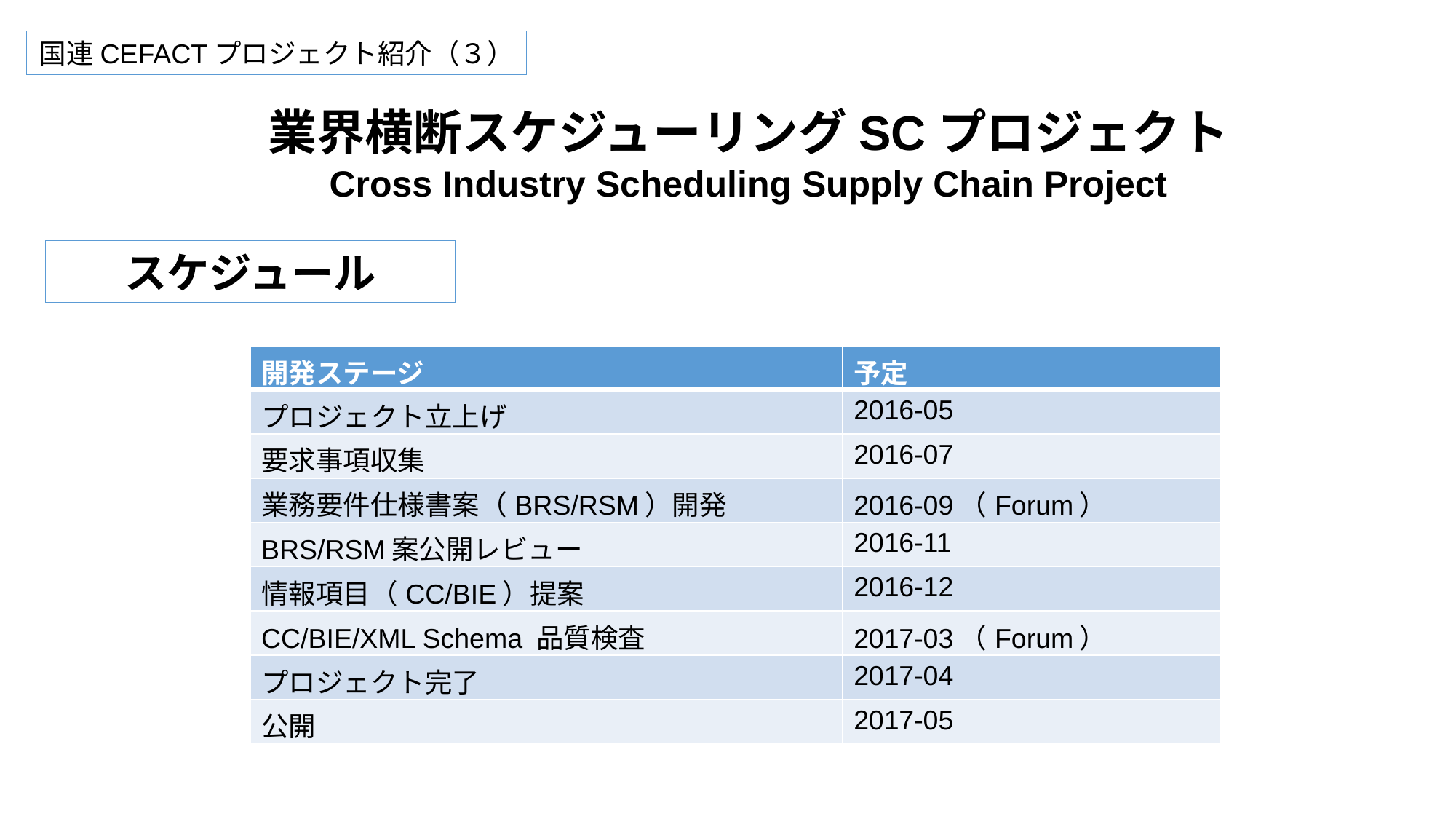

国連CEFACTプロジェクト紹介（３）
業界横断スケジューリングSCプロジェクト
Cross Industry Scheduling Supply Chain Project
スケジュール
| 開発ステージ | 予定 |
| --- | --- |
| プロジェクト立上げ | 2016-05 |
| 要求事項収集 | 2016-07 |
| 業務要件仕様書案（BRS/RSM）開発 | 2016-09（Forum） |
| BRS/RSM案公開レビュー | 2016-11 |
| 情報項目（CC/BIE）提案 | 2016-12 |
| CC/BIE/XML Schema 品質検査 | 2017-03（Forum） |
| プロジェクト完了 | 2017-04 |
| 公開 | 2017-05 |